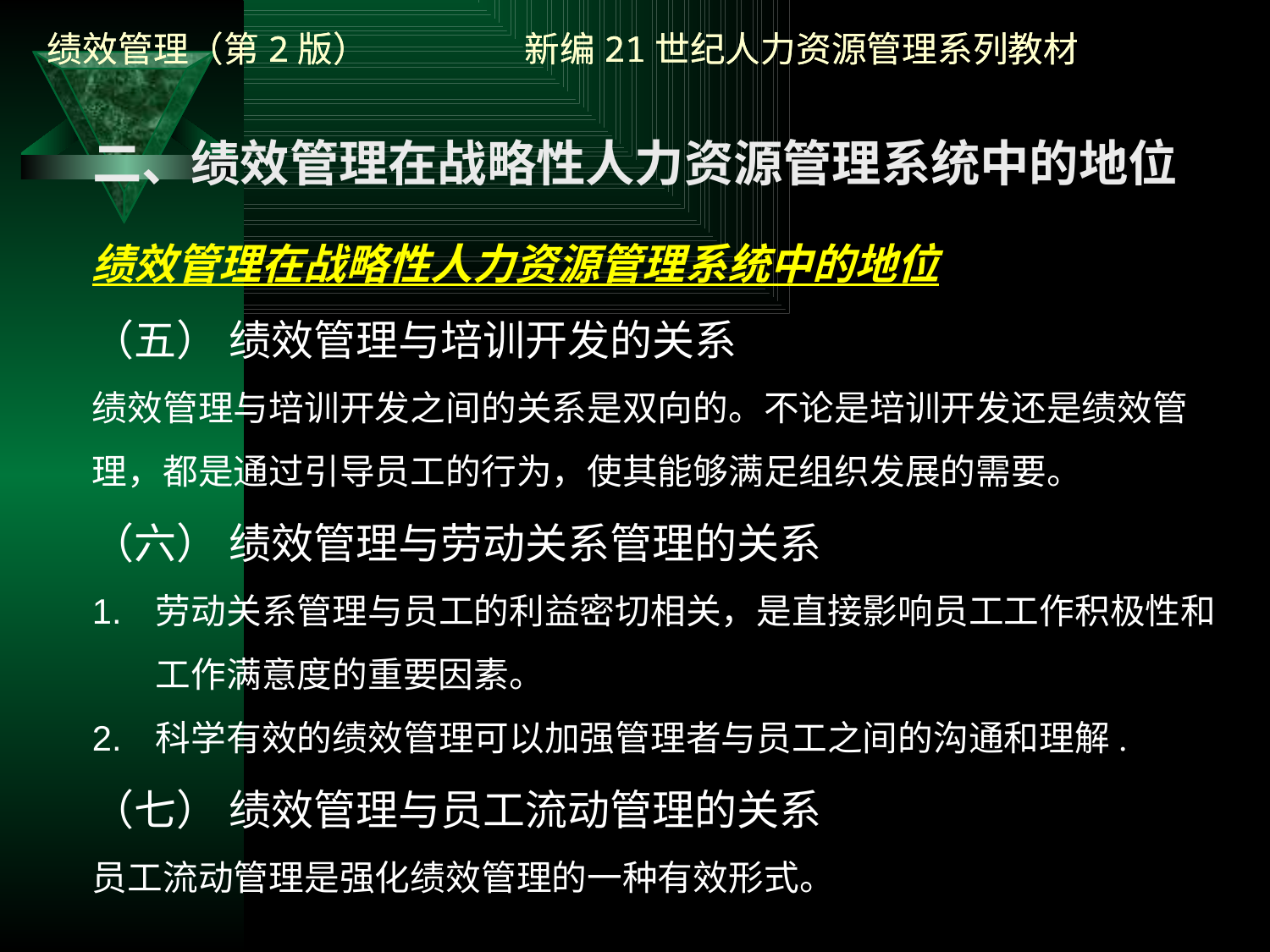

二、绩效管理在战略性人力资源管理系统中的地位
绩效管理在战略性人力资源管理系统中的地位
（五） 绩效管理与培训开发的关系
绩效管理与培训开发之间的关系是双向的。不论是培训开发还是绩效管理，都是通过引导员工的行为，使其能够满足组织发展的需要。
（六） 绩效管理与劳动关系管理的关系
劳动关系管理与员工的利益密切相关，是直接影响员工工作积极性和工作满意度的重要因素。
科学有效的绩效管理可以加强管理者与员工之间的沟通和理解.
（七） 绩效管理与员工流动管理的关系
员工流动管理是强化绩效管理的一种有效形式。